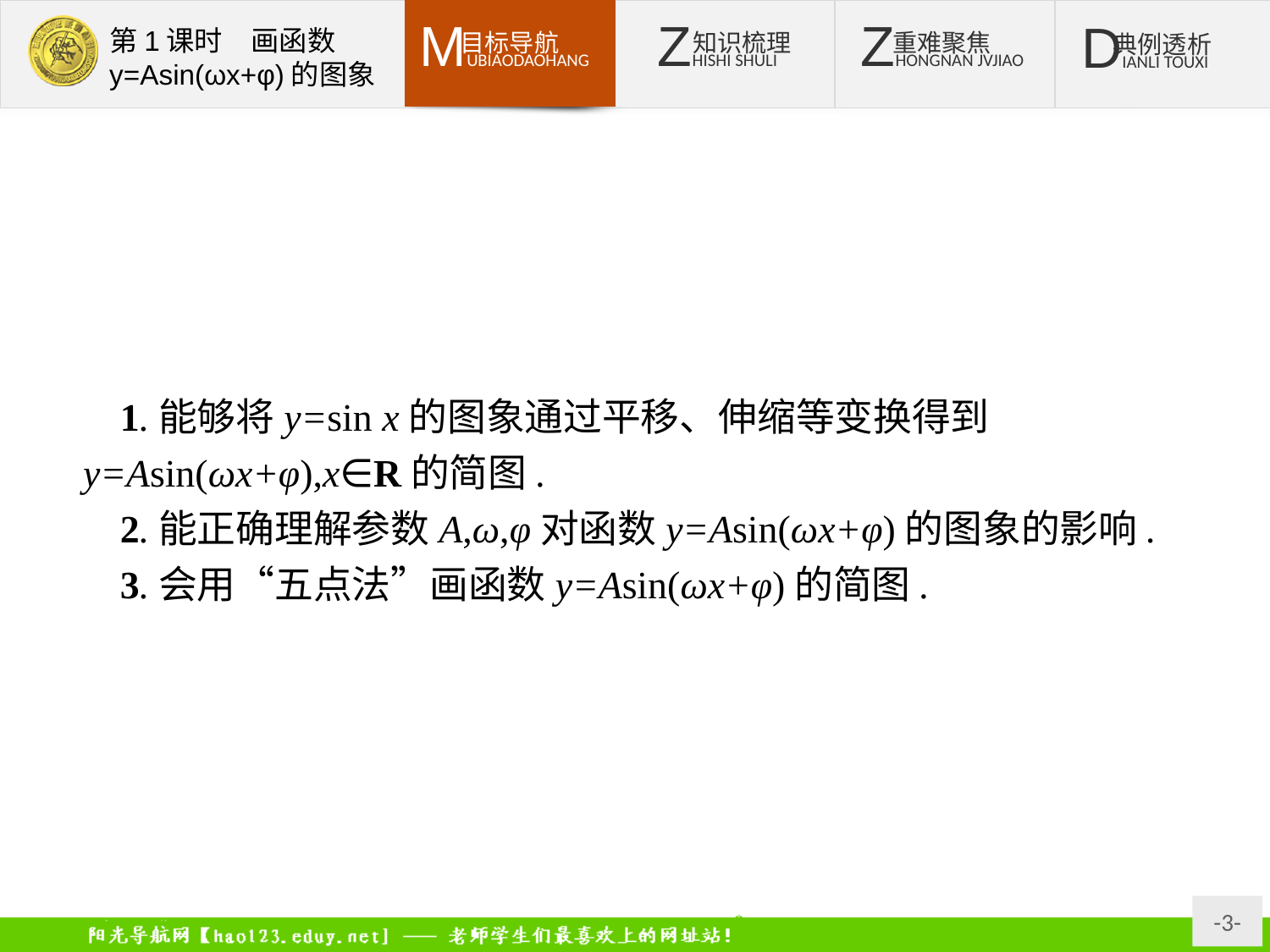

1.能够将y=sin x的图象通过平移、伸缩等变换得到y=Asin(ωx+φ),x∈R的简图.
2.能正确理解参数A,ω,φ对函数y=Asin(ωx+φ)的图象的影响.
3.会用“五点法”画函数y=Asin(ωx+φ)的简图.